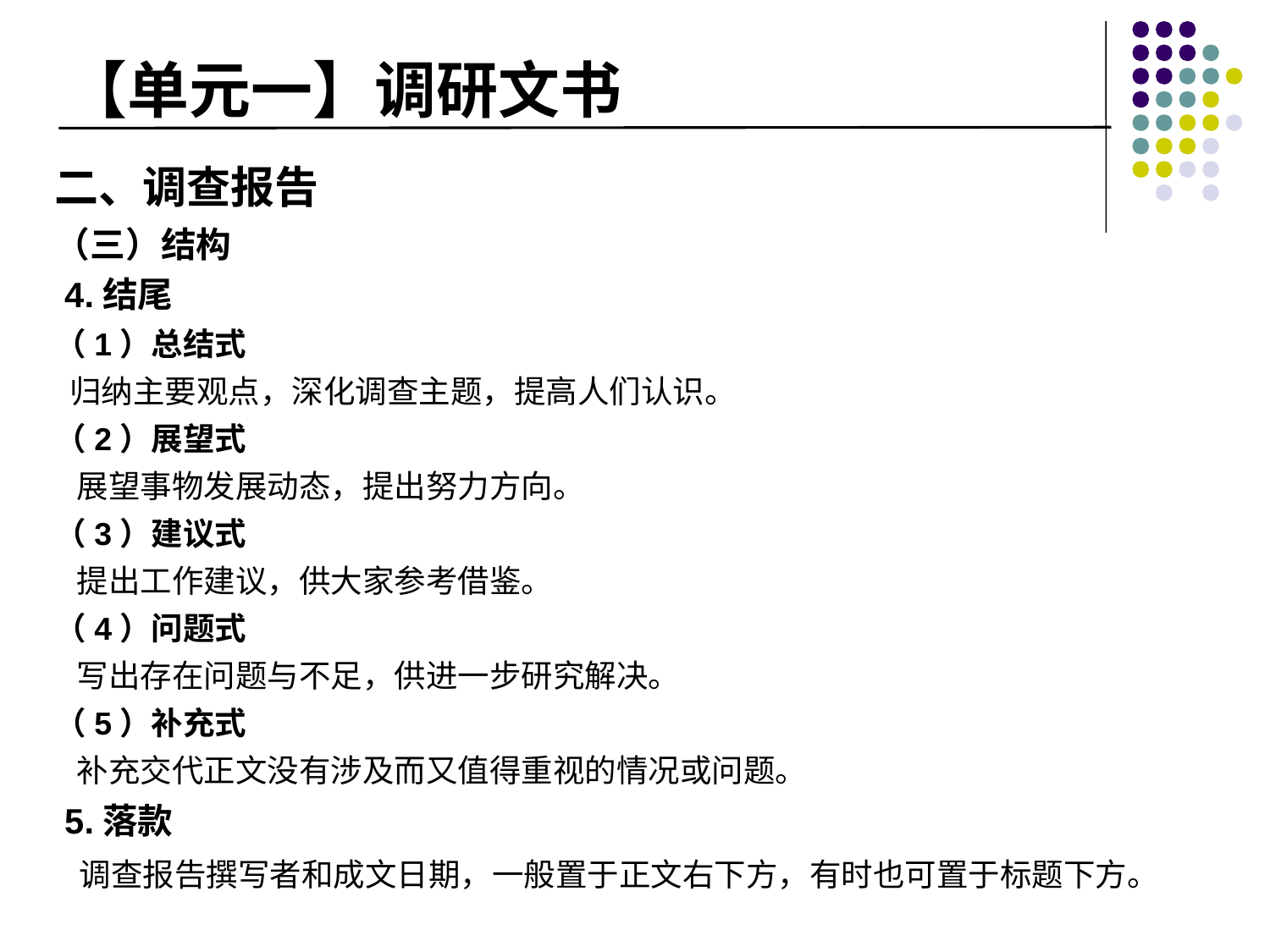

# 【单元一】调研文书
二、调查报告
（三）结构
 4.结尾
（1）总结式
 归纳主要观点，深化调查主题，提高人们认识。
（2）展望式
  展望事物发展动态，提出努力方向。
（3）建议式
  提出工作建议，供大家参考借鉴。
（4）问题式
  写出存在问题与不足，供进一步研究解决。
（5）补充式
  补充交代正文没有涉及而又值得重视的情况或问题。
 5.落款
  调查报告撰写者和成文日期，一般置于正文右下方，有时也可置于标题下方。